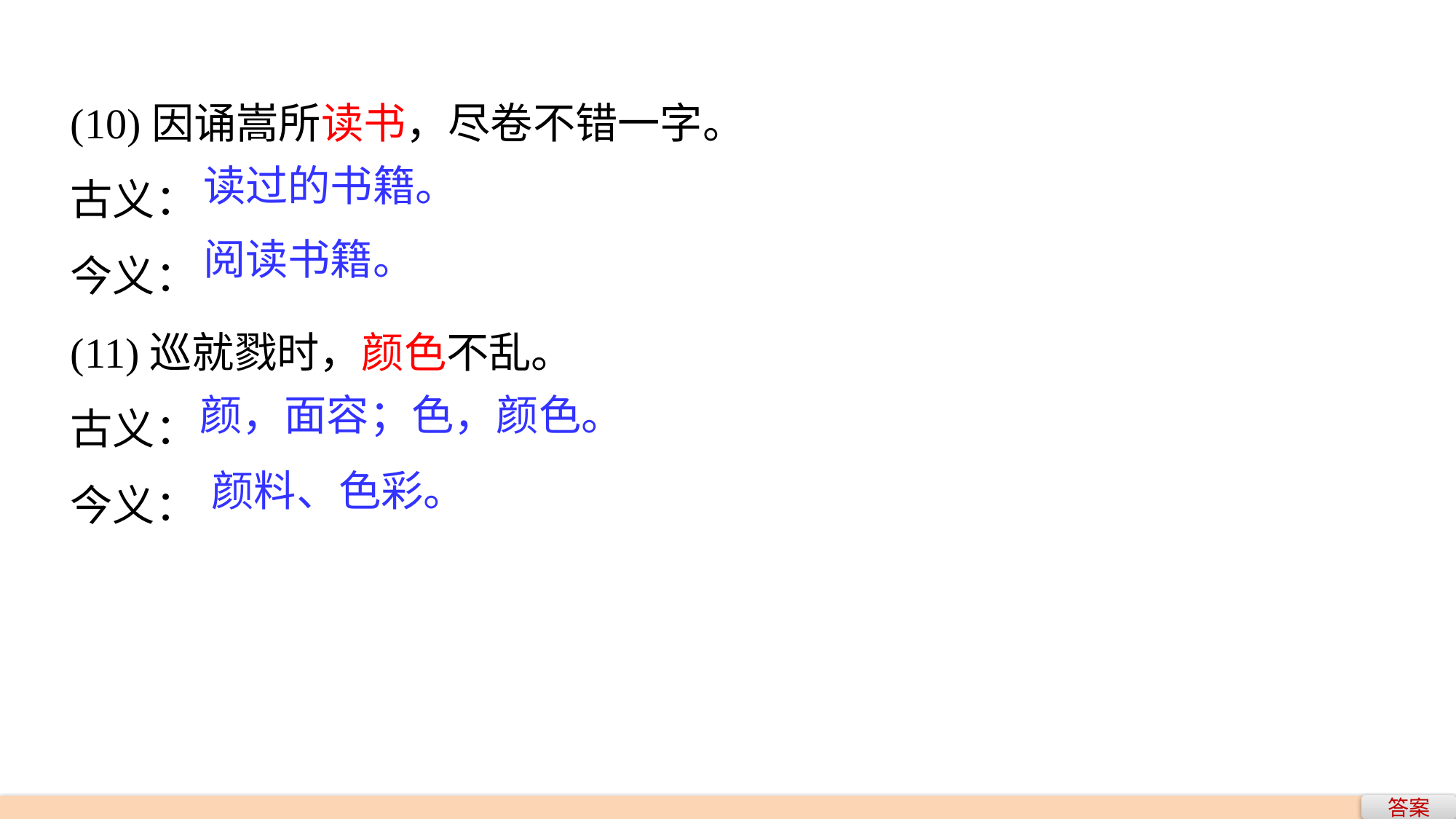

(10)因诵嵩所读书，尽卷不错一字。
古义：
今义：
(11)巡就戮时，颜色不乱。
古义：
今义：
读过的书籍。
阅读书籍。
颜，面容；色，颜色。
颜料、色彩。
答案